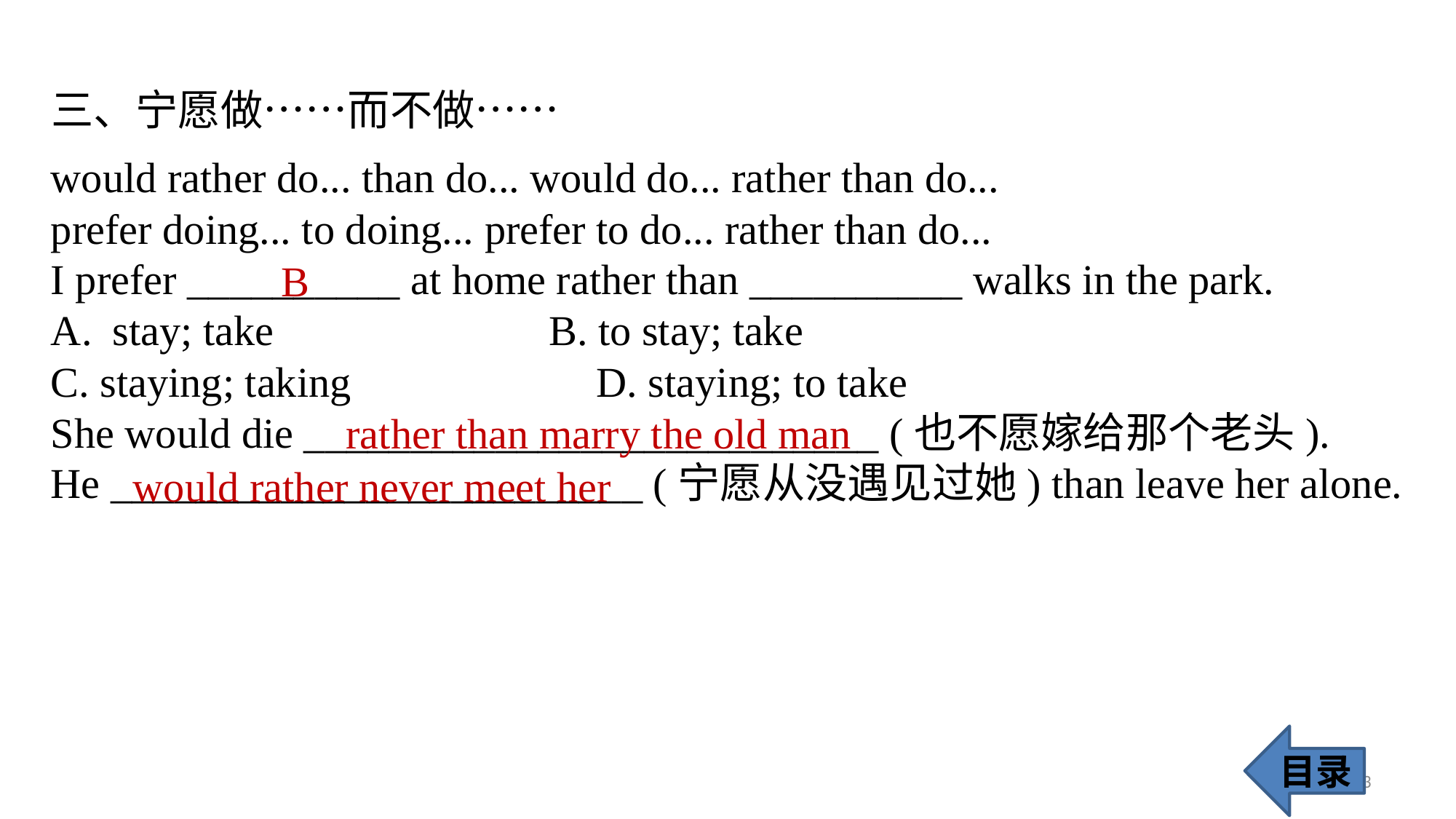

三、宁愿做……而不做……
would rather do... than do... would do... rather than do...
prefer doing... to doing... prefer to do... rather than do...
I prefer __________ at home rather than __________ walks in the park.
stay; take 			B. to stay; take
C. staying; taking 			D. staying; to take
She would die ___________________________ (也不愿嫁给那个老头).
He _________________________ (宁愿从没遇见过她) than leave her alone.
B
 rather than marry the old man
 would rather never meet her
目录
73